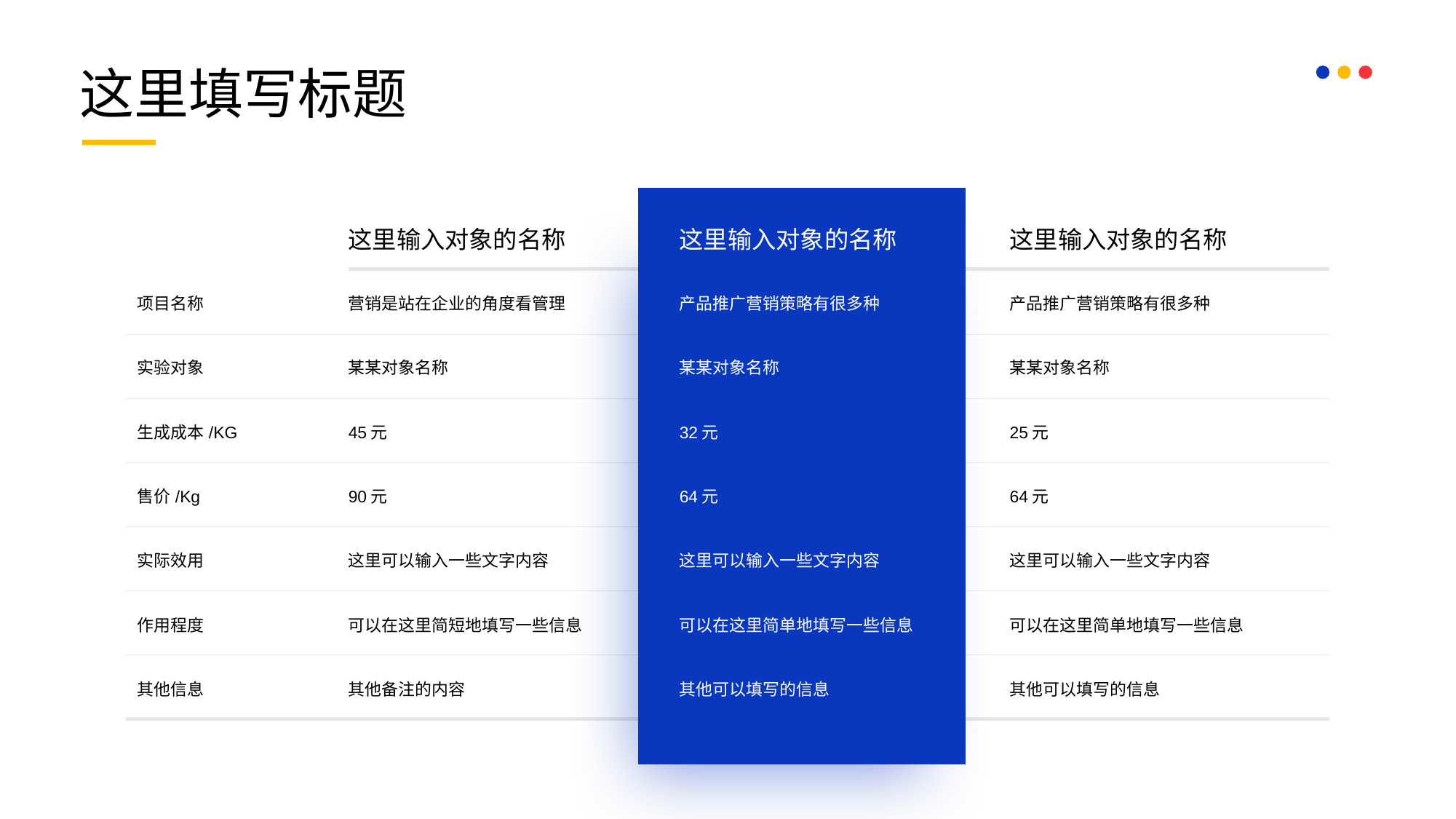

这里填写标题

|  | 这里输入对象的名称 | 这里输入对象的名称 | 这里输入对象的名称 |
| --- | --- | --- | --- |
| 项目名称 | 营销是站在企业的角度看管理 | 产品推广营销策略有很多种 | 产品推广营销策略有很多种 |
| 实验对象 | 某某对象名称 | 某某对象名称 | 某某对象名称 |
| 生成成本/KG | 45元 | 32元 | 25元 |
| 售价/Kg | 90元 | 64元 | 64元 |
| 实际效用 | 这里可以输入一些文字内容 | 这里可以输入一些文字内容 | 这里可以输入一些文字内容 |
| 作用程度 | 可以在这里简短地填写一些信息 | 可以在这里简单地填写一些信息 | 可以在这里简单地填写一些信息 |
| 其他信息 | 其他备注的内容 | 其他可以填写的信息 | 其他可以填写的信息 |